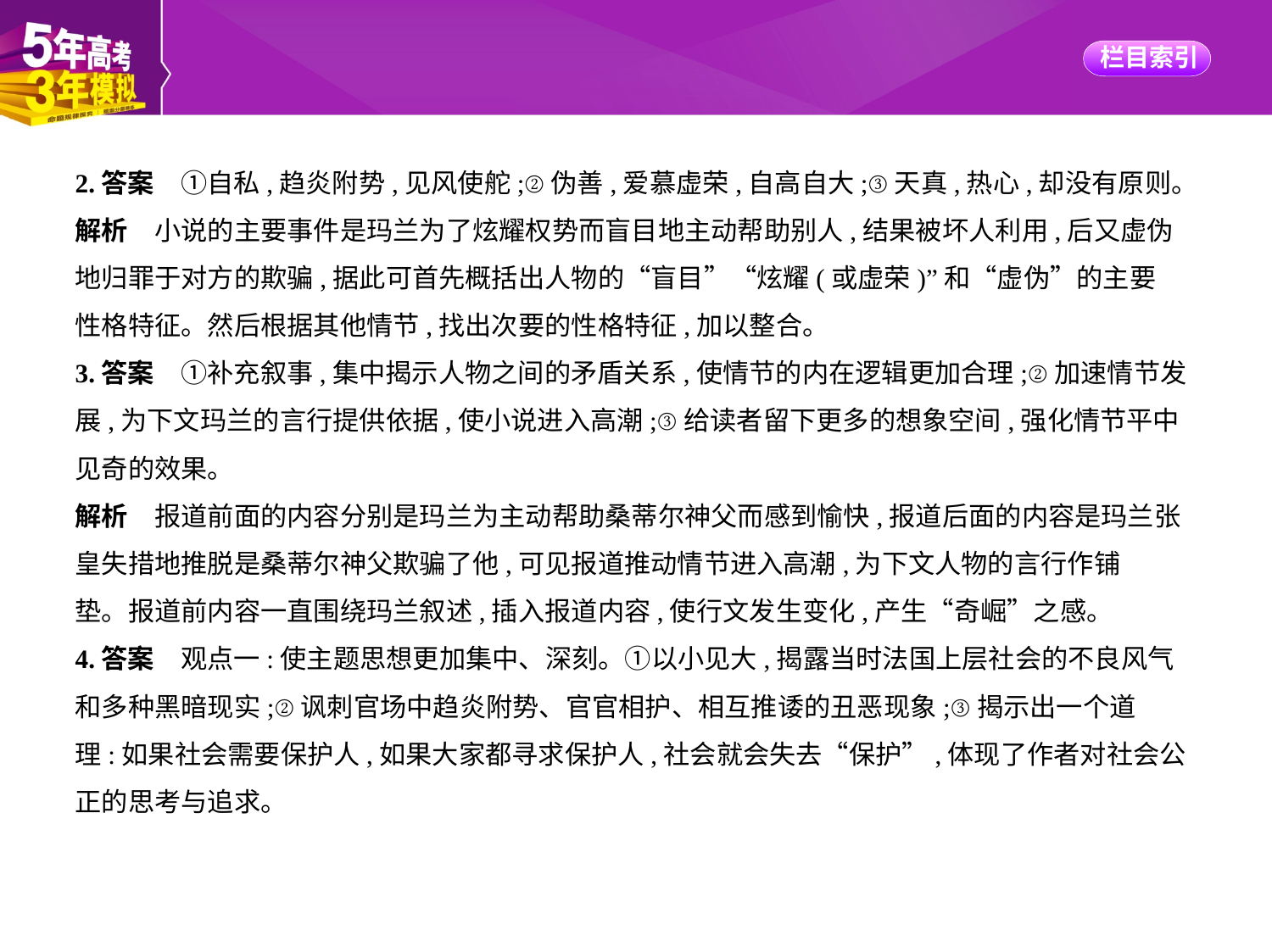

2.答案　①自私,趋炎附势,见风使舵;②伪善,爱慕虚荣,自高自大;③天真,热心,却没有原则。
解析　小说的主要事件是玛兰为了炫耀权势而盲目地主动帮助别人,结果被坏人利用,后又虚伪
地归罪于对方的欺骗,据此可首先概括出人物的“盲目”“炫耀(或虚荣)”和“虚伪”的主要
性格特征。然后根据其他情节,找出次要的性格特征,加以整合。
3.答案　①补充叙事,集中揭示人物之间的矛盾关系,使情节的内在逻辑更加合理;②加速情节发
展,为下文玛兰的言行提供依据,使小说进入高潮;③给读者留下更多的想象空间,强化情节平中
见奇的效果。
解析　报道前面的内容分别是玛兰为主动帮助桑蒂尔神父而感到愉快,报道后面的内容是玛兰张皇失措地推脱是桑蒂尔神父欺骗了他,可见报道推动情节进入高潮,为下文人物的言行作铺
垫。报道前内容一直围绕玛兰叙述,插入报道内容,使行文发生变化,产生“奇崛”之感。
4.答案　观点一:使主题思想更加集中、深刻。①以小见大,揭露当时法国上层社会的不良风气
和多种黑暗现实;②讽刺官场中趋炎附势、官官相护、相互推诿的丑恶现象;③揭示出一个道
理:如果社会需要保护人,如果大家都寻求保护人,社会就会失去“保护”,体现了作者对社会公
正的思考与追求。